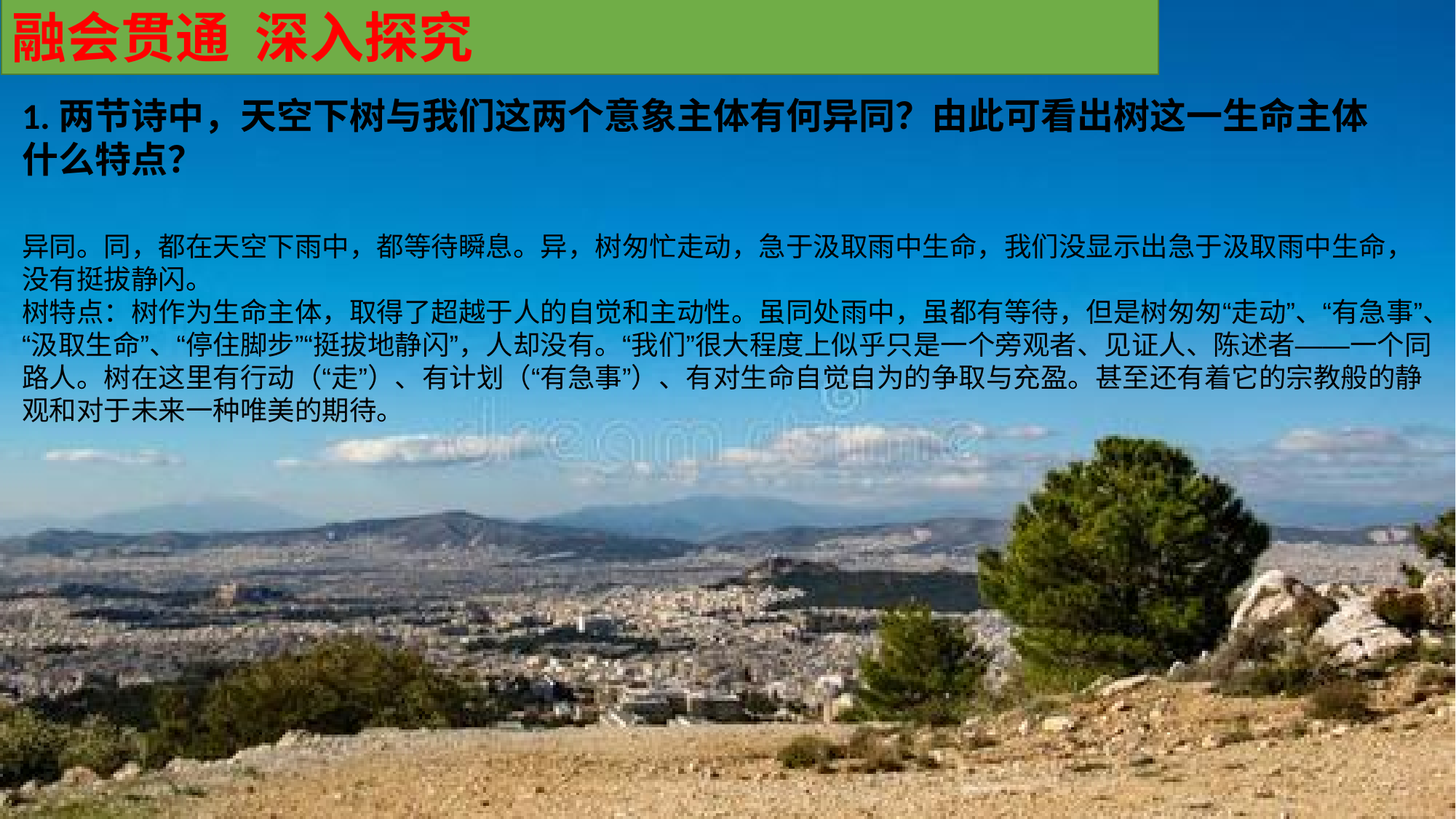

融会贯通  深入探究
1.两节诗中，天空下树与我们这两个意象主体有何异同？由此可看出树这一生命主体什么特点？
异同。同，都在天空下雨中，都等待瞬息。异，树匆忙走动，急于汲取雨中生命，我们没显示出急于汲取雨中生命，没有挺拔静闪。
树特点：树作为生命主体，取得了超越于人的自觉和主动性。虽同处雨中，虽都有等待，但是树匆匆“走动”、“有急事”、“汲取生命”、“停住脚步”“挺拔地静闪”，人却没有。“我们”很大程度上似乎只是一个旁观者、见证人、陈述者——一个同路人。树在这里有行动（“走”）、有计划（“有急事”）、有对生命自觉自为的争取与充盈。甚至还有着它的宗教般的静观和对于未来一种唯美的期待。